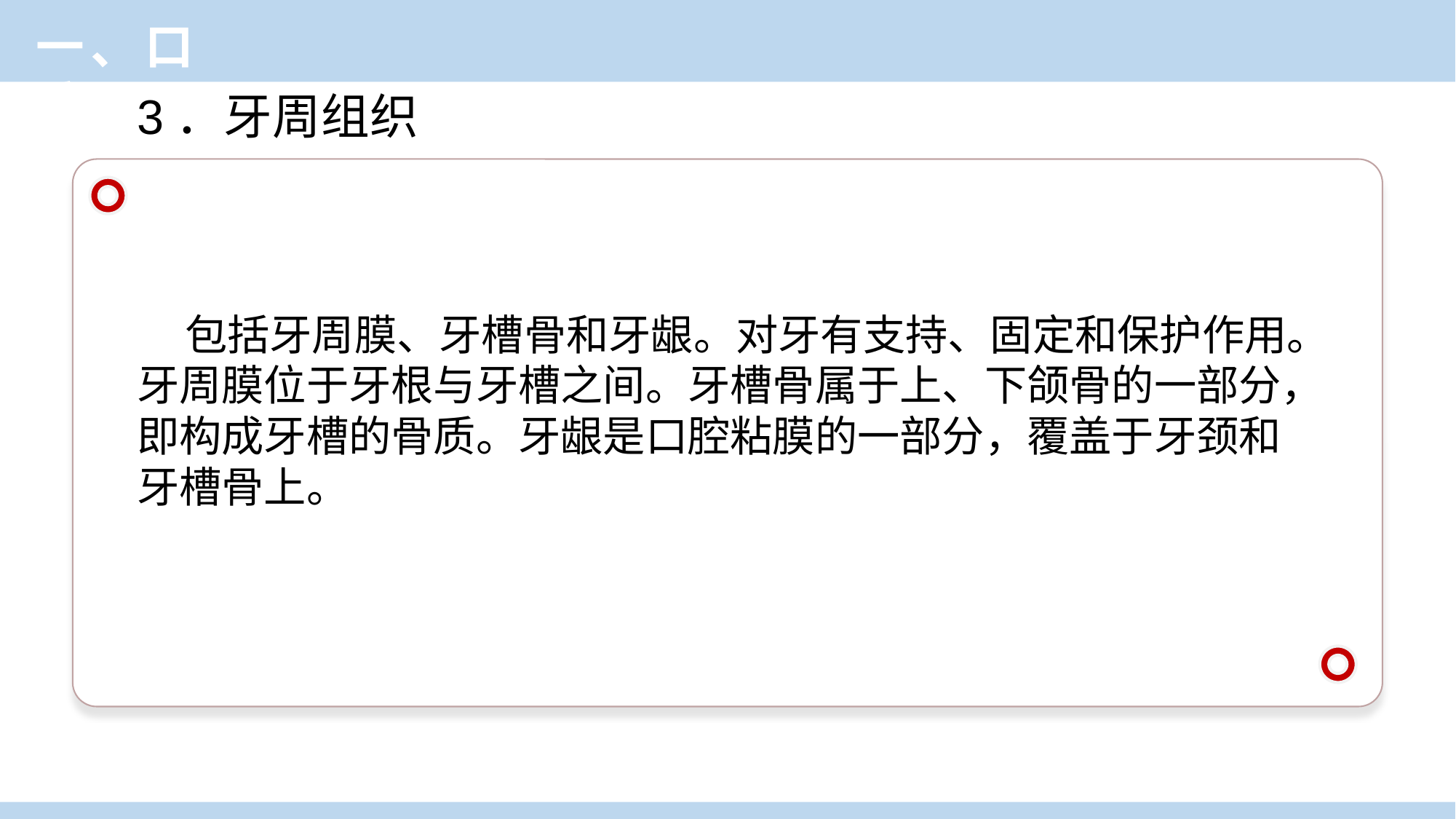

一、口腔
3．牙周组织

    包括牙周膜、牙槽骨和牙龈。对牙有支持、固定和保护作用。牙周膜位于牙根与牙槽之间。牙槽骨属于上、下颌骨的一部分，即构成牙槽的骨质。牙龈是口腔粘膜的一部分，覆盖于牙颈和牙槽骨上。